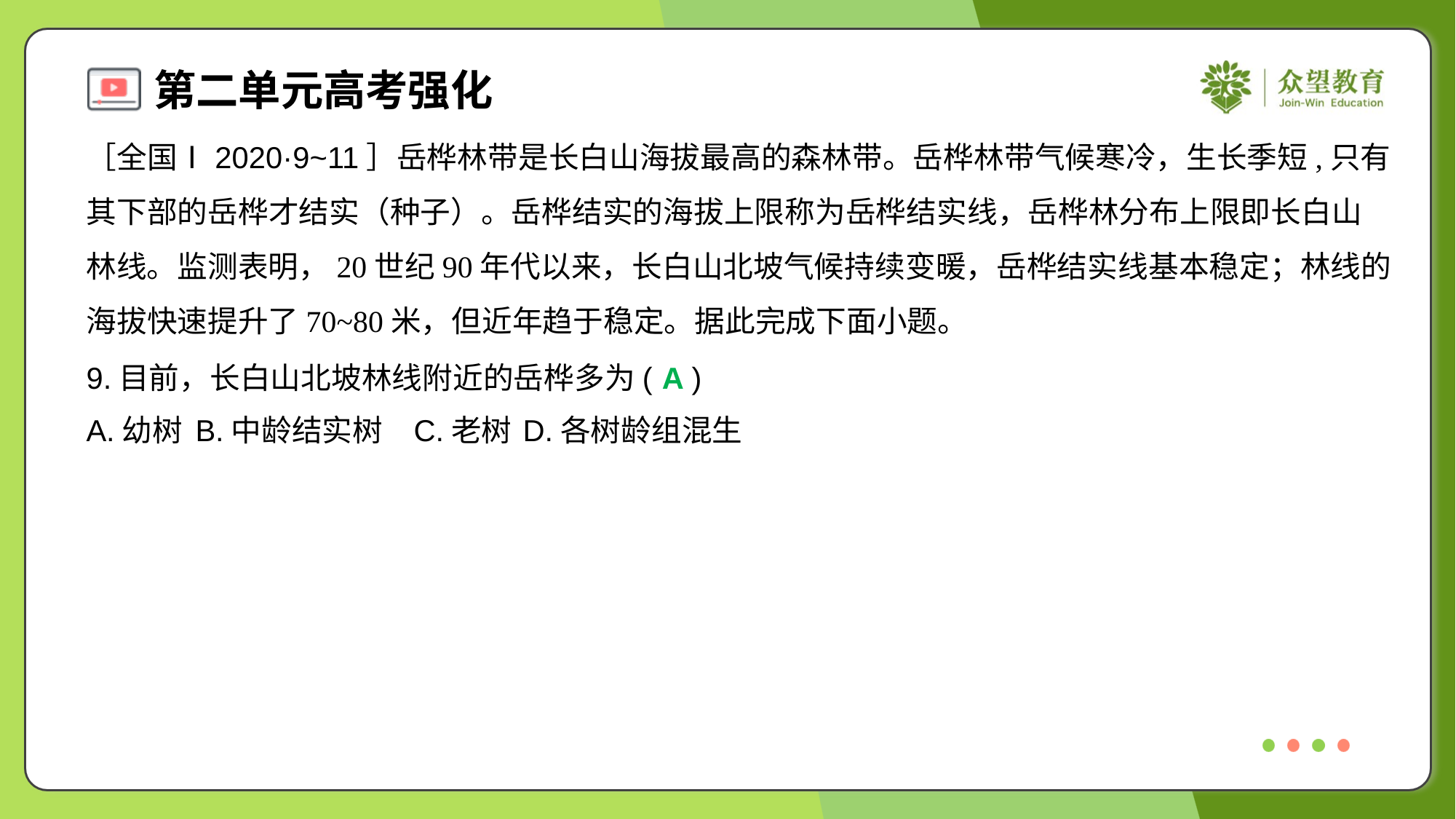

［全国Ⅰ2020·9~11］岳桦林带是长白山海拔最高的森林带。岳桦林带气候寒冷，生长季短,只有
其下部的岳桦才结实（种子）。岳桦结实的海拔上限称为岳桦结实线，岳桦林分布上限即长白山
林线。监测表明，20世纪90年代以来，长白山北坡气候持续变暖，岳桦结实线基本稳定；林线的
海拔快速提升了70~80米，但近年趋于稳定。据此完成下面小题。
9.目前，长白山北坡林线附近的岳桦多为(     )
A
A.幼树	B.中龄结实树	C.老树	D.各树龄组混生